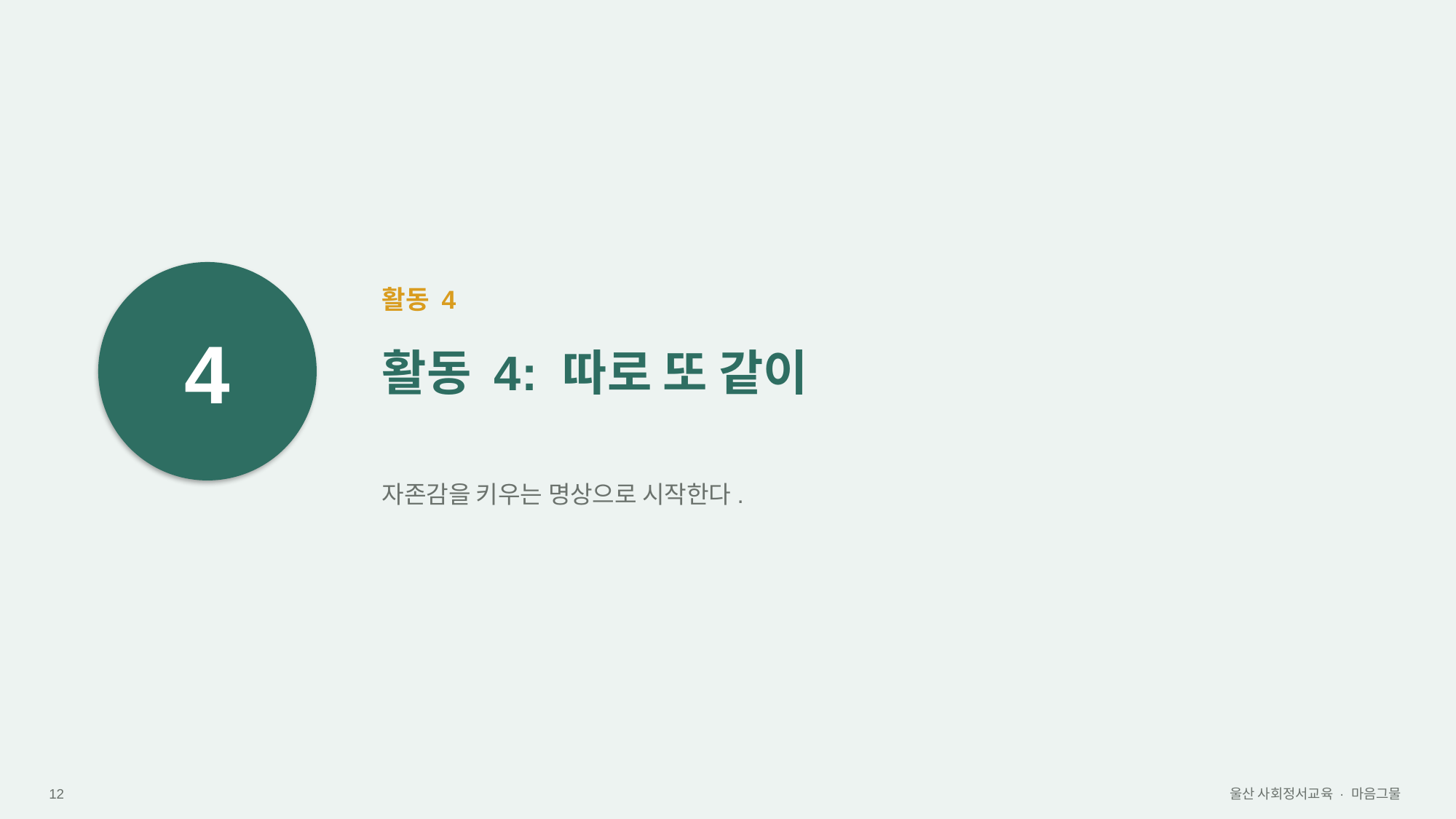

4
활동 4
활동 4: 따로 또 같이
자존감을 키우는 명상으로 시작한다.
12
울산 사회정서교육 · 마음그물